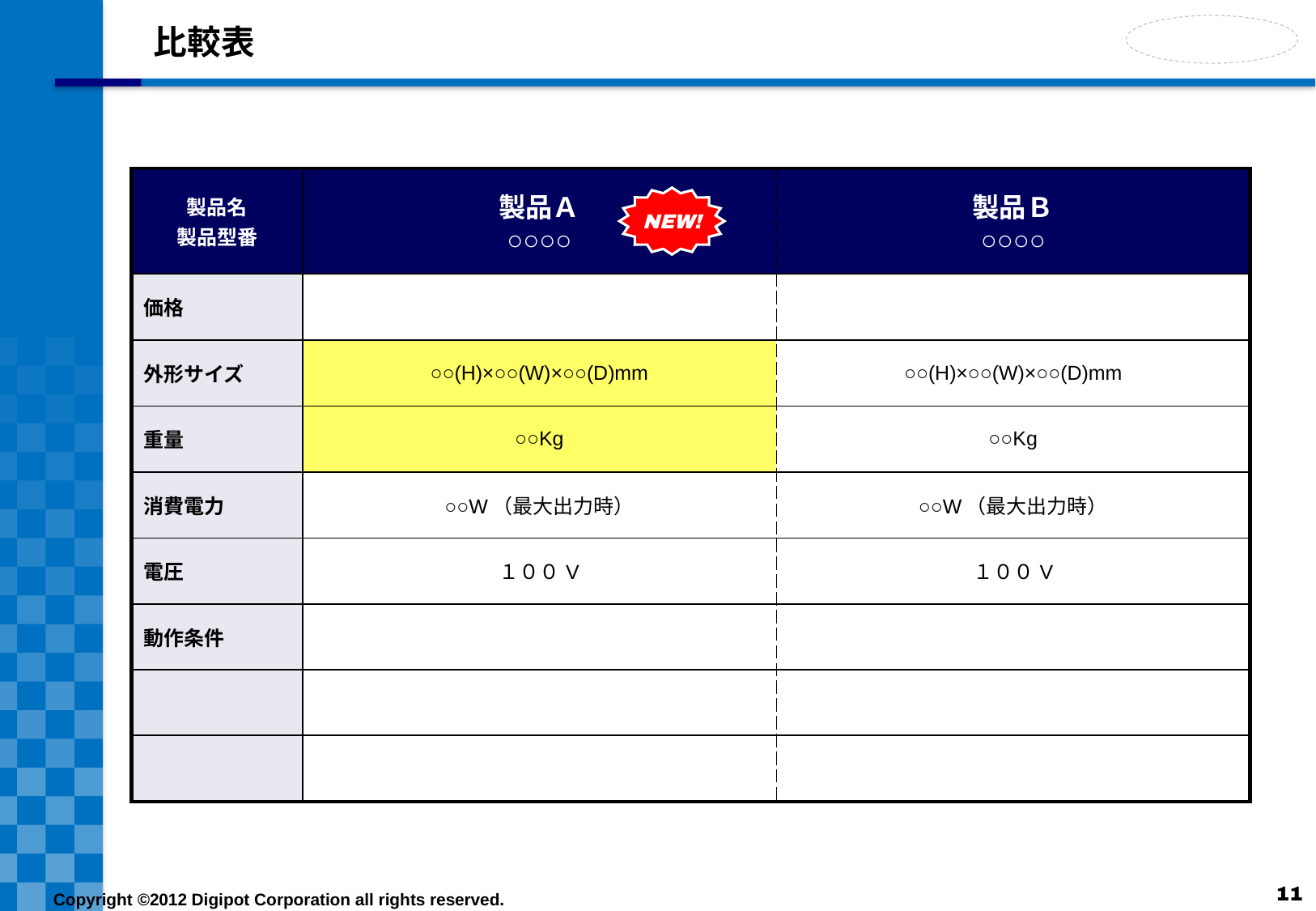

# 比較表
| 製品名 製品型番 | 製品Ａ ○○○○ | 製品Ｂ ○○○○ |
| --- | --- | --- |
| 価格 |  |  |
| 外形サイズ | ○○(H)×○○(W)×○○(D)mm | ○○(H)×○○(W)×○○(D)mm |
| 重量 | ○○Kg | ○○Kg |
| 消費電力 | ○○W（最大出力時） | ○○W（最大出力時） |
| 電圧 | １００V | １００V |
| 動作条件 |  |  |
|  |  |  |
|  |  |  |
NEW!
11